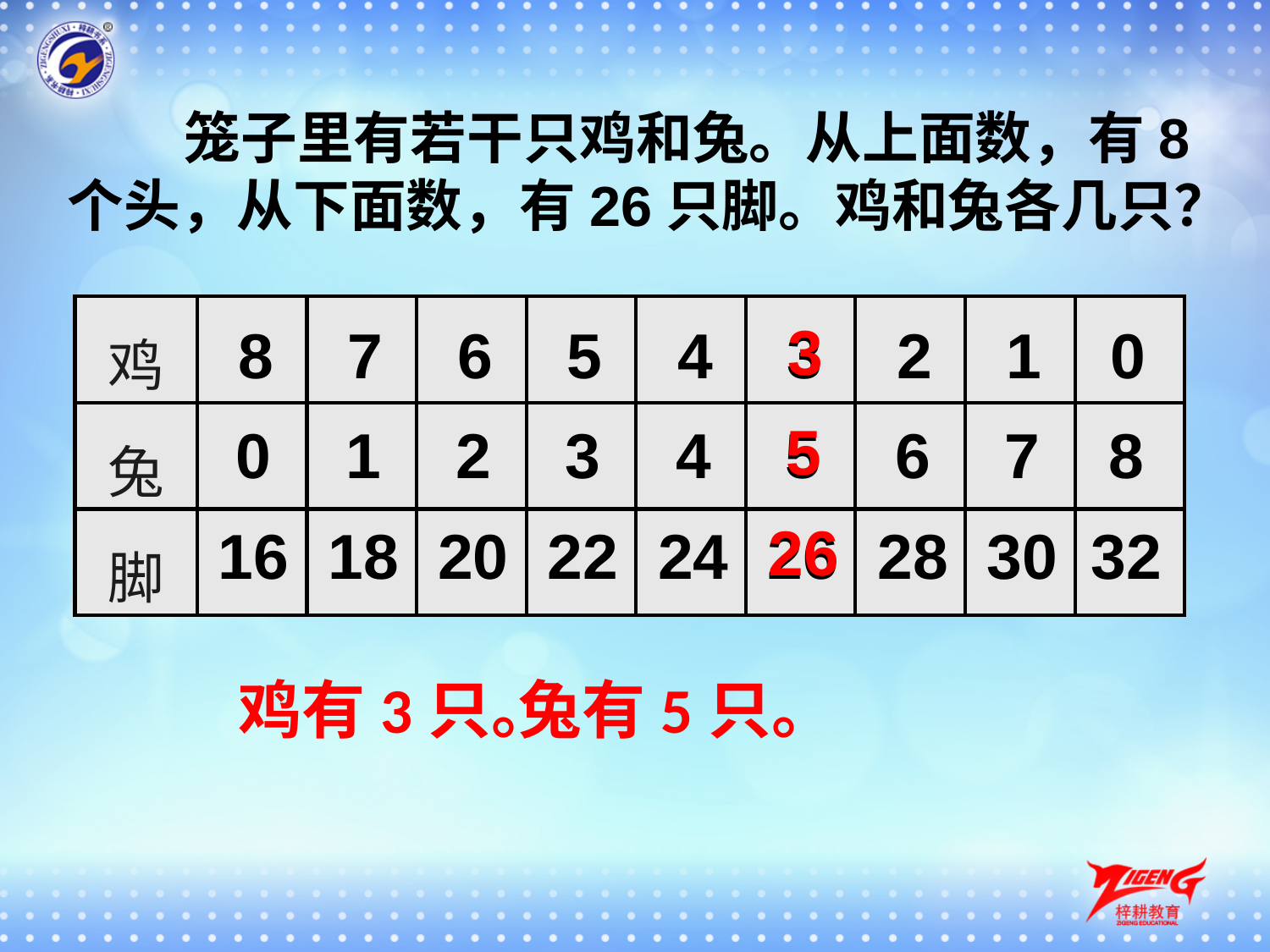

笼子里有若干只鸡和兔。从上面数，有8个头，从下面数，有26只脚。鸡和兔各几只？
3
8
7
6
5
4
3
2
1
0
| 鸡 |  |  |  |  |  |  |  |  |  |
| --- | --- | --- | --- | --- | --- | --- | --- | --- | --- |
| 兔 |  |  |  |  |  |  |  |  |  |
| 脚 |  |  |  |  |  |  |  |  |  |
5
0
1
2
3
4
5
6
7
8
26
16
18
20
22
24
26
28
30
32
鸡有3只。
兔有5只。